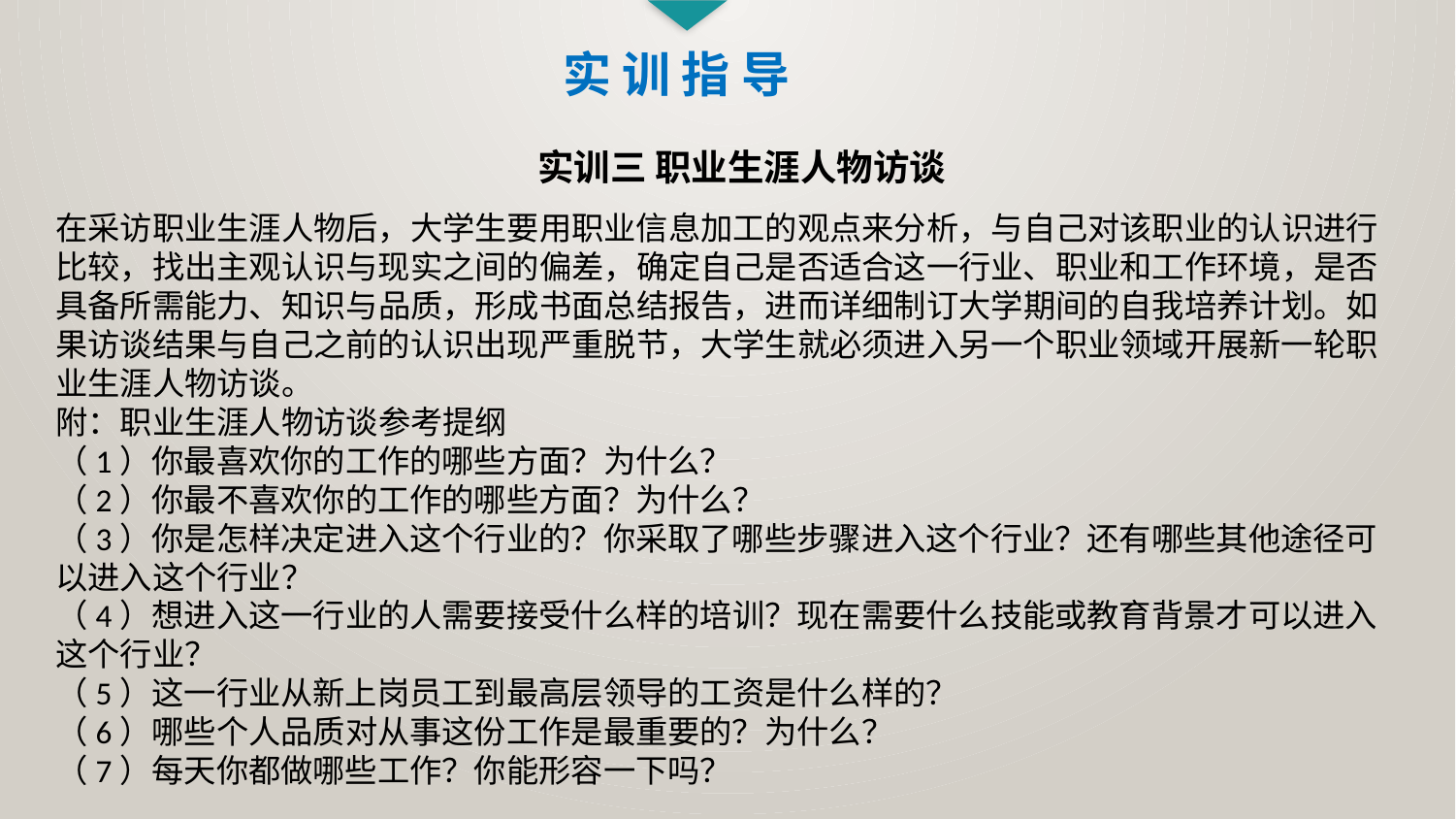

实 训 指 导
实训三 职业生涯人物访谈

在采访职业生涯人物后，大学生要用职业信息加工的观点来分析，与自己对该职业的认识进行比较，找出主观认识与现实之间的偏差，确定自己是否适合这一行业、职业和工作环境，是否具备所需能力、知识与品质，形成书面总结报告，进而详细制订大学期间的自我培养计划。如果访谈结果与自己之前的认识出现严重脱节，大学生就必须进入另一个职业领域开展新一轮职业生涯人物访谈。
附：职业生涯人物访谈参考提纲
（1）你最喜欢你的工作的哪些方面？为什么？
（2）你最不喜欢你的工作的哪些方面？为什么？
（3）你是怎样决定进入这个行业的？你采取了哪些步骤进入这个行业？还有哪些其他途径可
以进入这个行业？
（4）想进入这一行业的人需要接受什么样的培训？现在需要什么技能或教育背景才可以进入
这个行业？
（5）这一行业从新上岗员工到最高层领导的工资是什么样的？
（6）哪些个人品质对从事这份工作是最重要的？为什么？
（7）每天你都做哪些工作？你能形容一下吗？

89